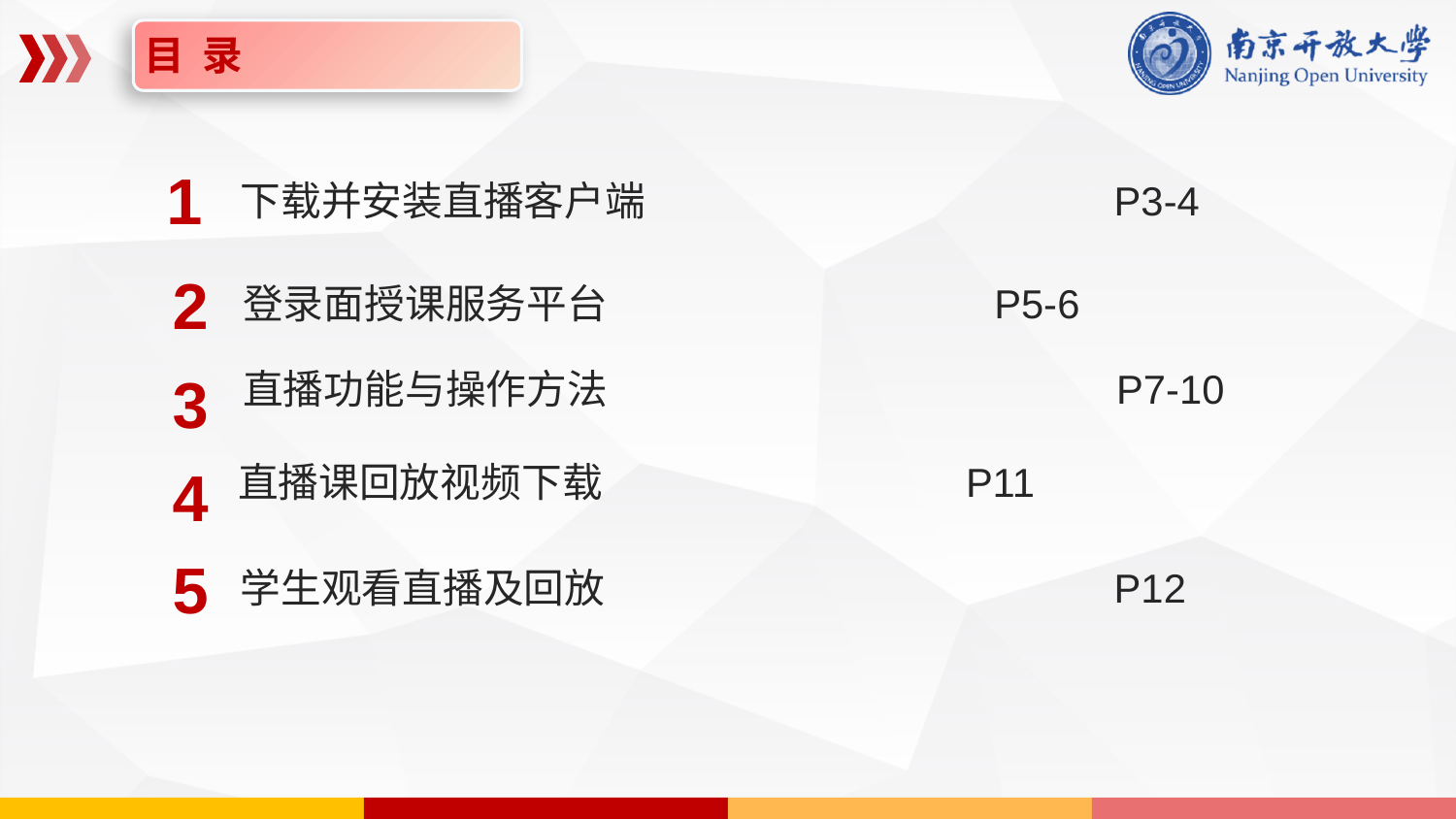

目  录
1
下载并安装直播客户端                                    	P3-4
2
登录面授课服务平台                                          P5-6
3
直播功能与操作方法				P7-10
4
直播课回放视频下载                                        	P11
5
学生观看直播及回放 				P12
2